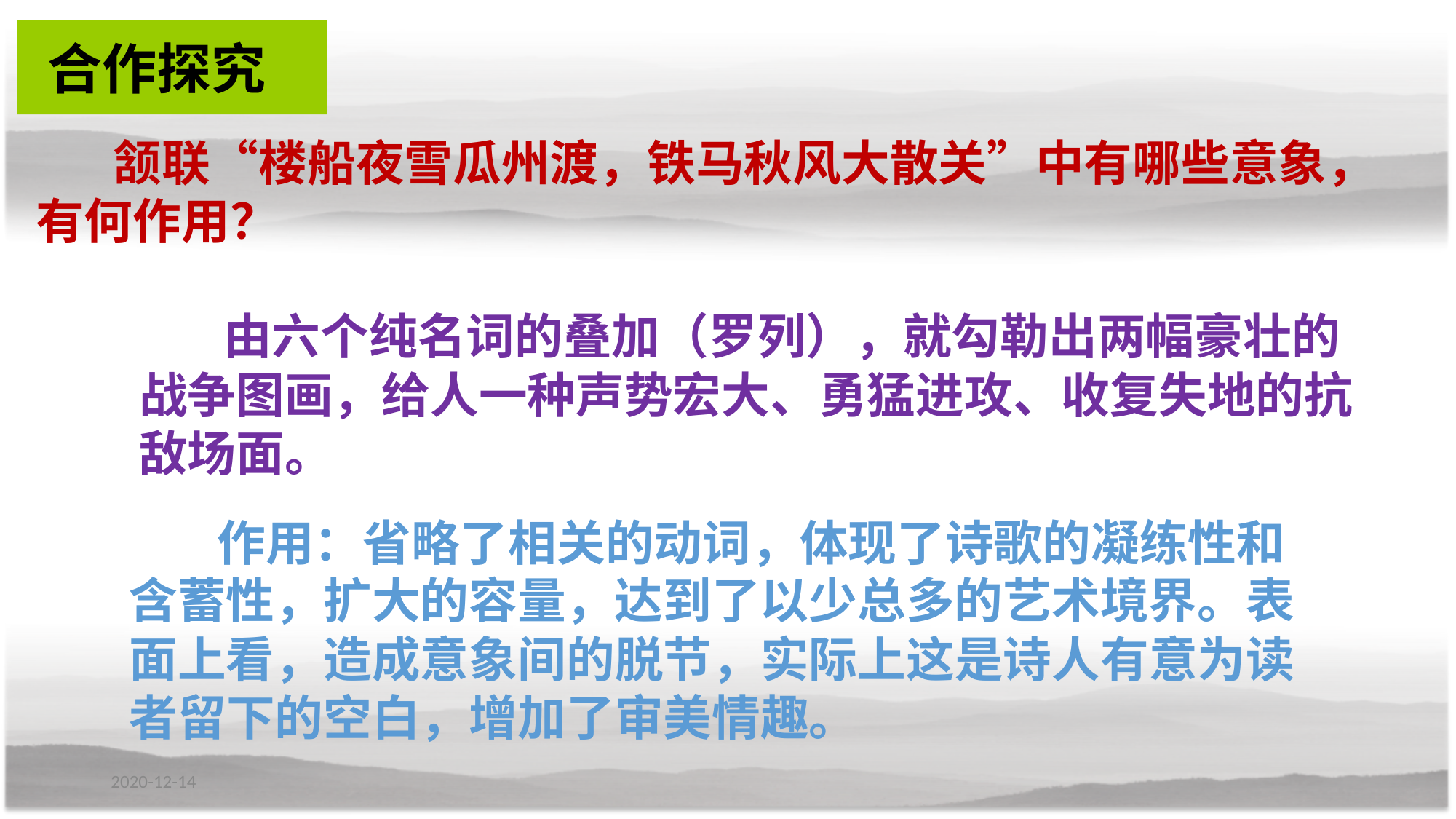

合作探究
      颔联“楼船夜雪瓜州渡，铁马秋风大散关”中有哪些意象，有何作用？
      由六个纯名词的叠加（罗列），就勾勒出两幅豪壮的战争图画，给人一种声势宏大、勇猛进攻、收复失地的抗敌场面。

       作用：省略了相关的动词，体现了诗歌的凝练性和含蓄性，扩大的容量，达到了以少总多的艺术境界。表面上看，造成意象间的脱节，实际上这是诗人有意为读者留下的空白，增加了审美情趣。
2020-12-14